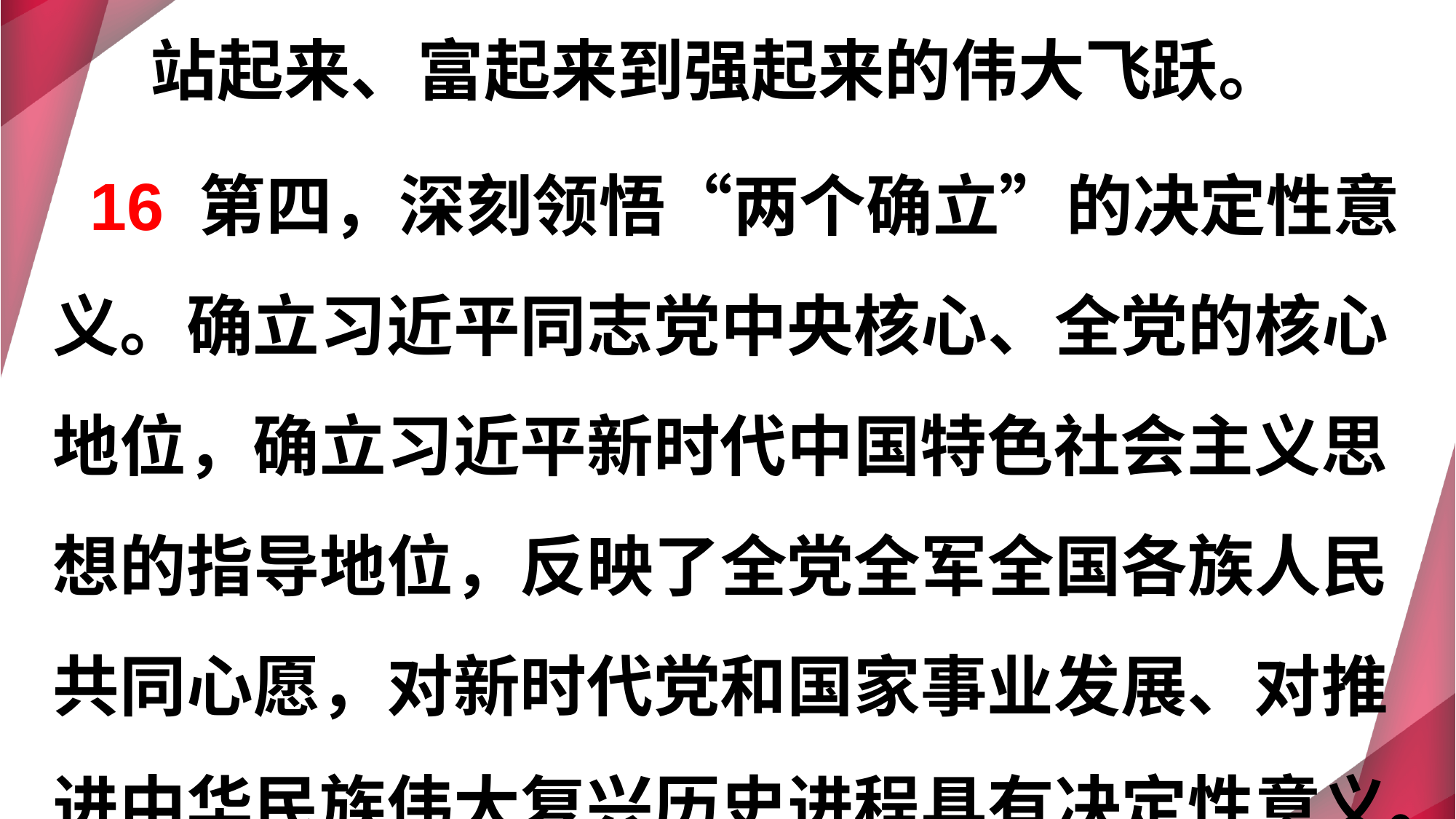

站起来、富起来到强起来的伟大飞跃。
  16 第四，深刻领悟“两个确立”的决定性意义。确立习近平同志党中央核心、全党的核心地位，确立习近平新时代中国特色社会主义思想的指导地位，反映了全党全军全国各族人民共同心愿，对新时代党和国家事业发展、对推进中华民族伟大复兴历史进程具有决定性意义。